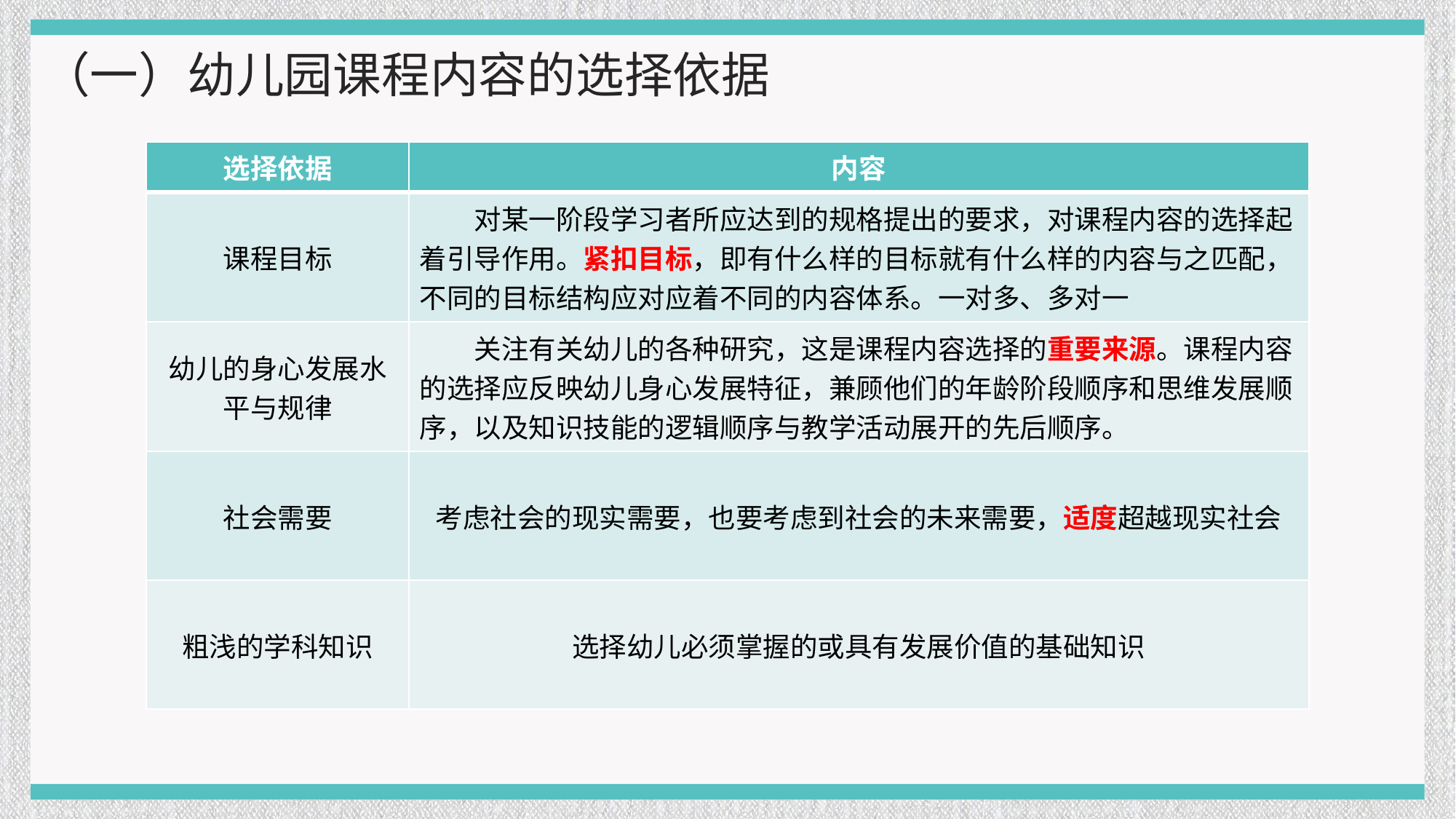

（一）幼儿园课程内容的选择依据
| 选择依据 | 内容 |
| --- | --- |
| 课程目标 | 对某一阶段学习者所应达到的规格提出的要求，对课程内容的选择起着引导作用。紧扣目标，即有什么样的目标就有什么样的内容与之匹配，不同的目标结构应对应着不同的内容体系。一对多、多对一 |
| 幼儿的身心发展水平与规律 | 关注有关幼儿的各种研究，这是课程内容选择的重要来源。课程内容的选择应反映幼儿身心发展特征，兼顾他们的年龄阶段顺序和思维发展顺序，以及知识技能的逻辑顺序与教学活动展开的先后顺序。 |
| 社会需要 | 考虑社会的现实需要，也要考虑到社会的未来需要，适度超越现实社会 |
| 粗浅的学科知识 | 选择幼儿必须掌握的或具有发展价值的基础知识 |